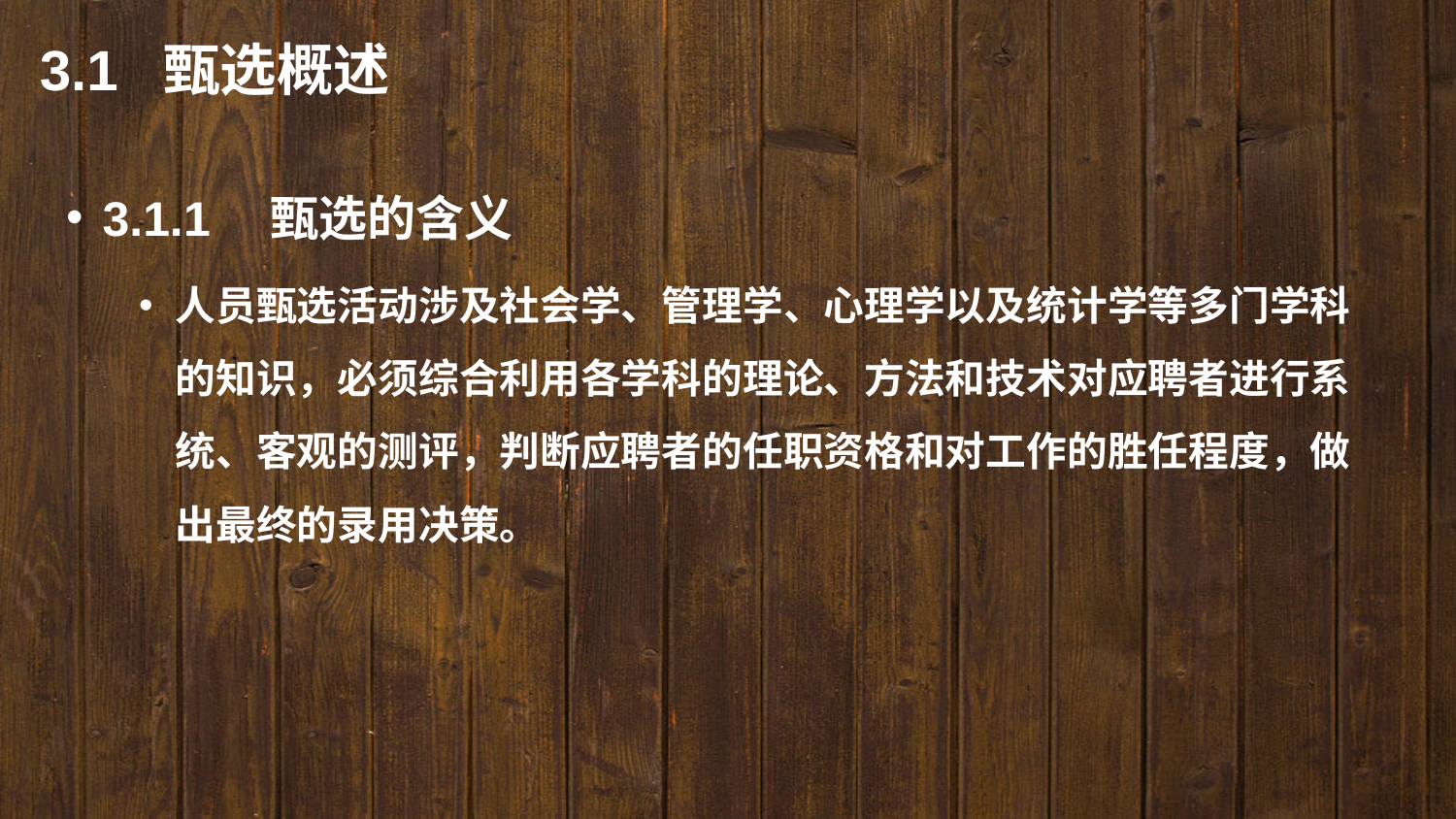

3.1  甄选概述
3.1.1　甄选的含义
人员甄选活动涉及社会学、管理学、心理学以及统计学等多门学科的知识，必须综合利用各学科的理论、方法和技术对应聘者进行系统、客观的测评，判断应聘者的任职资格和对工作的胜任程度，做出最终的录用决策。